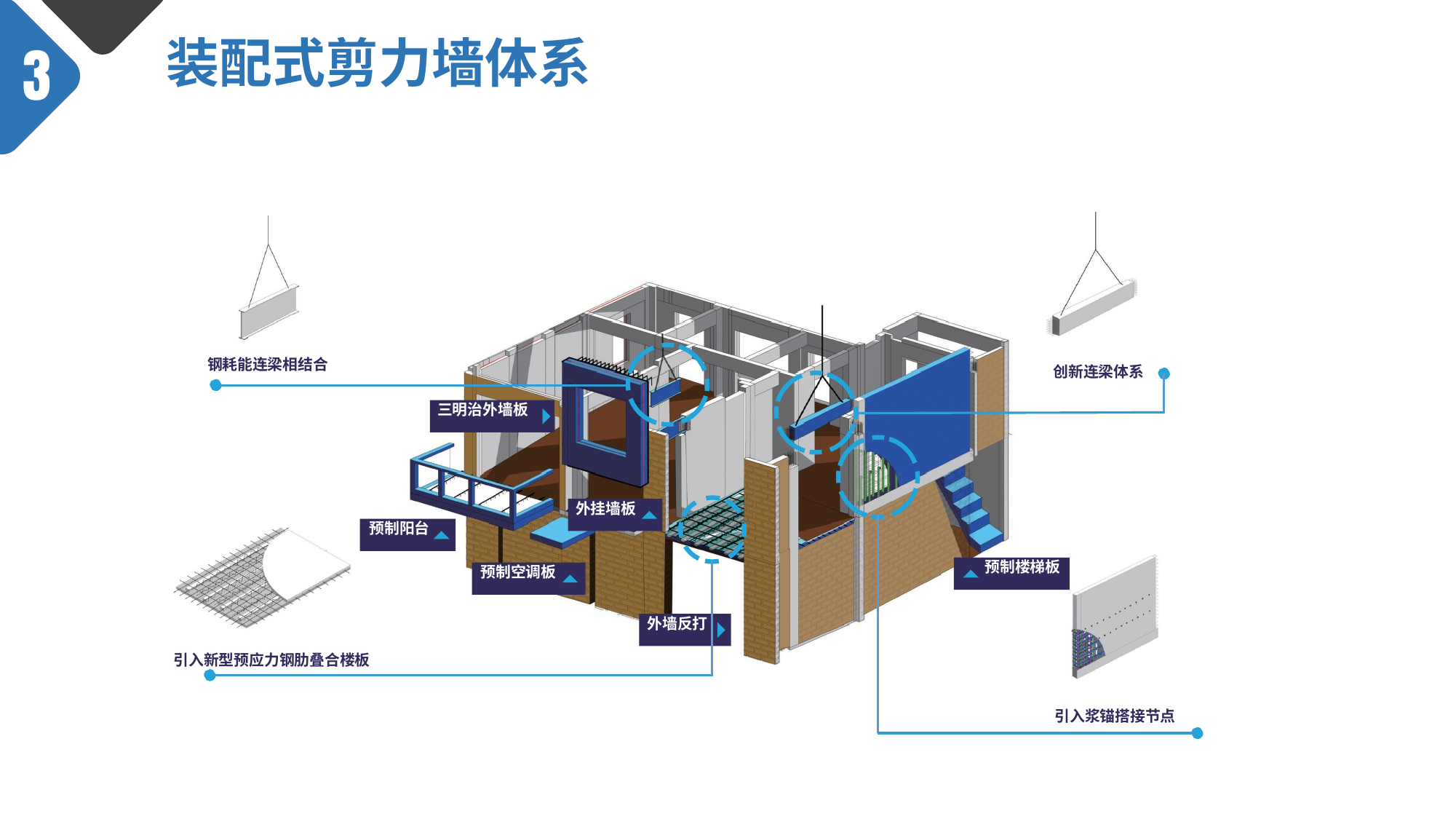

装配式剪力墙体系

3

创新连梁体系

钢耗能连梁相结合

三明治外墙板

外挂墙板

预制阳台

引入浆锚搭接节点

预制楼梯板

预制空调板

外墙反打

引入新型预应力钢肋叠合楼板